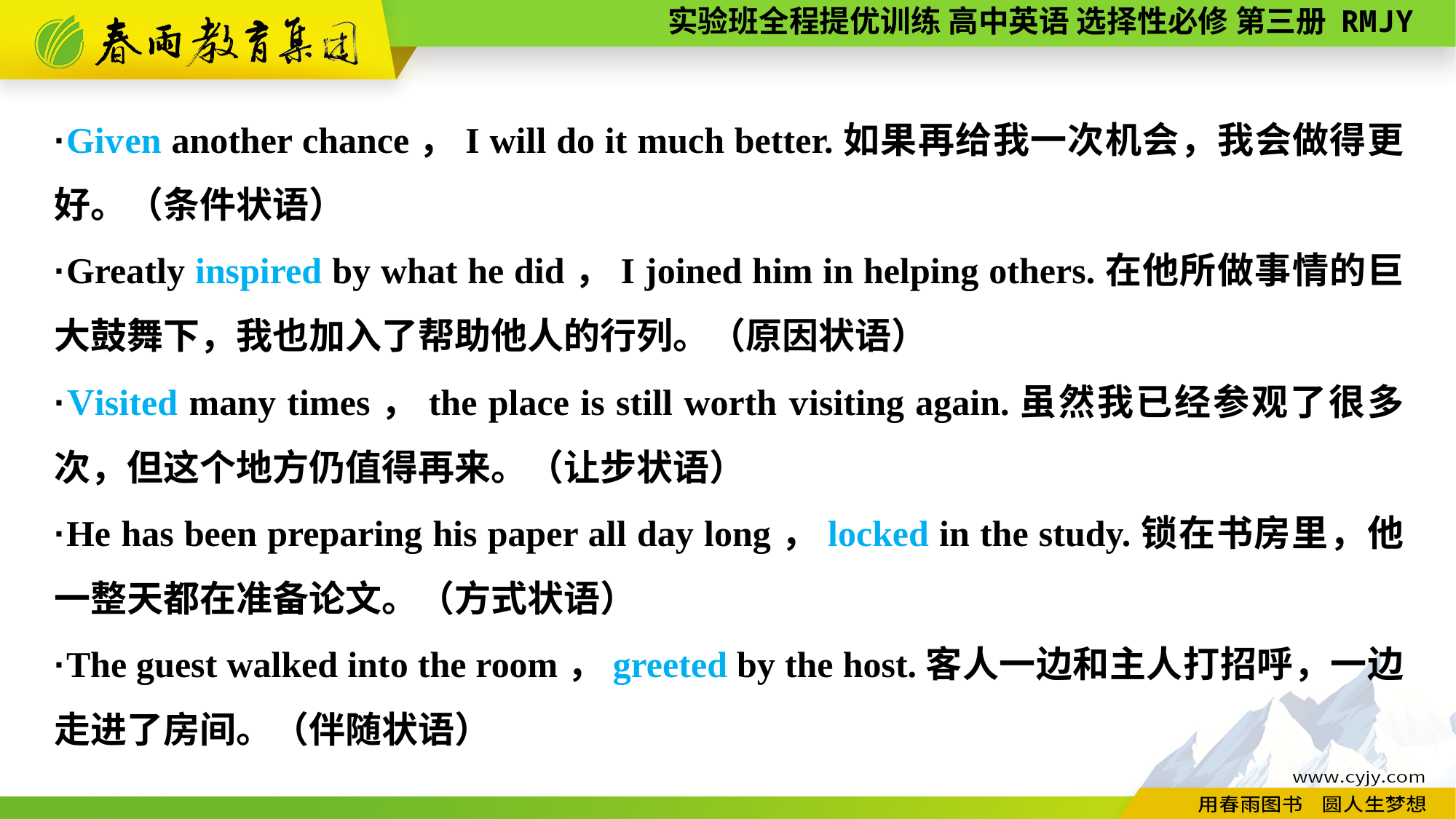

·Given another chance，I will do it much better.如果再给我一次机会，我会做得更好。（条件状语）
·Greatly inspired by what he did，I joined him in helping others.在他所做事情的巨大鼓舞下，我也加入了帮助他人的行列。（原因状语）
·Visited many times，the place is still worth visiting again.虽然我已经参观了很多次，但这个地方仍值得再来。（让步状语）
·He has been preparing his paper all day long，locked in the study.锁在书房里，他一整天都在准备论文。（方式状语）
·The guest walked into the room，greeted by the host.客人一边和主人打招呼，一边走进了房间。（伴随状语）